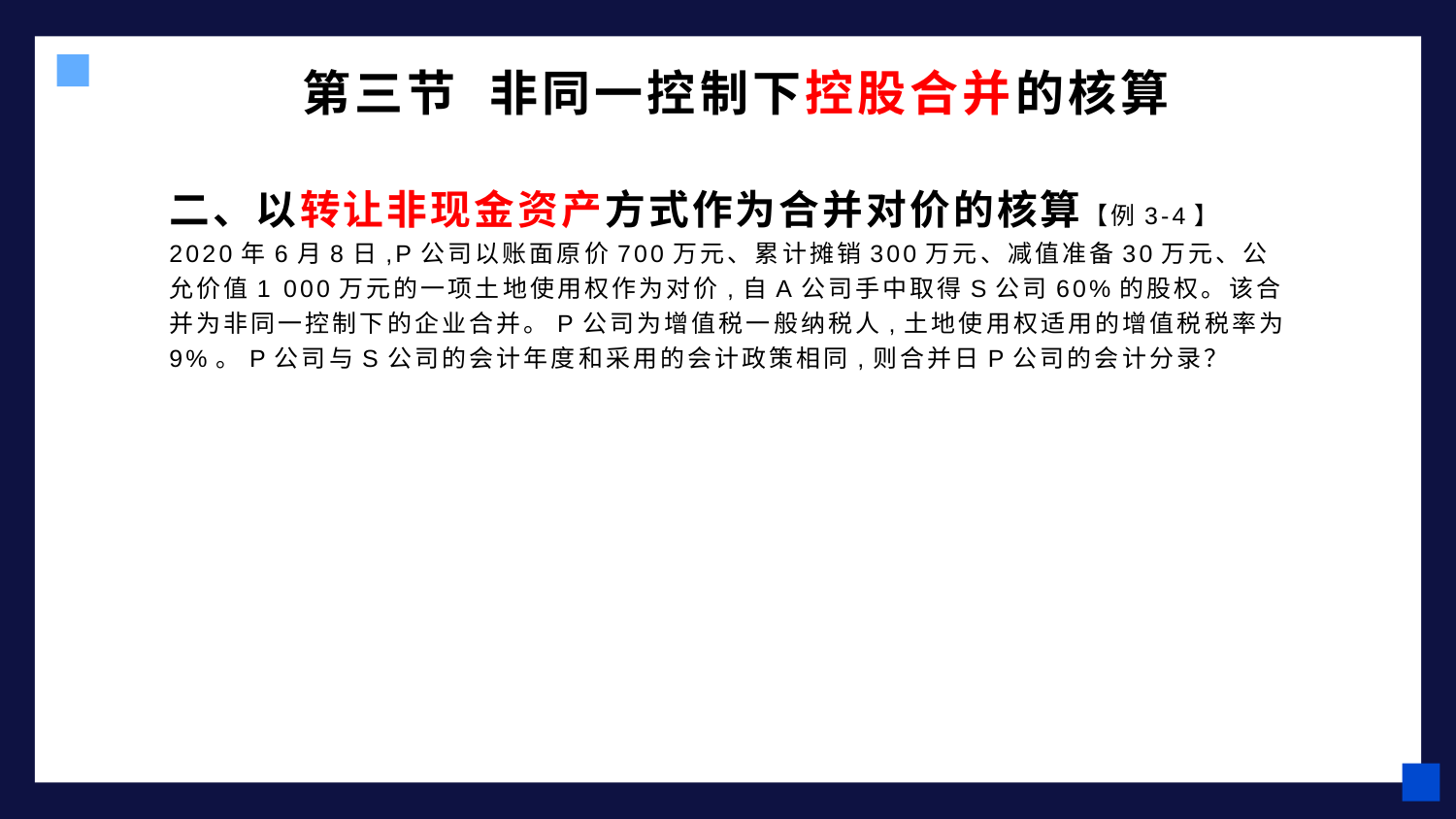

# 第三节  非同一控制下控股合并的核算
二、以转让非现金资产方式作为合并对价的核算【例3-4】　2020年6月8日,P公司以账面原价700万元、累计摊销300万元、减值准备30万元、公允价值1 000万元的一项土地使用权作为对价,自A公司手中取得S公司60%的股权。该合并为非同一控制下的企业合并。P公司为增值税一般纳税人,土地使用权适用的增值税税率为9%。P公司与S公司的会计年度和采用的会计政策相同,则合并日P公司的会计分录？